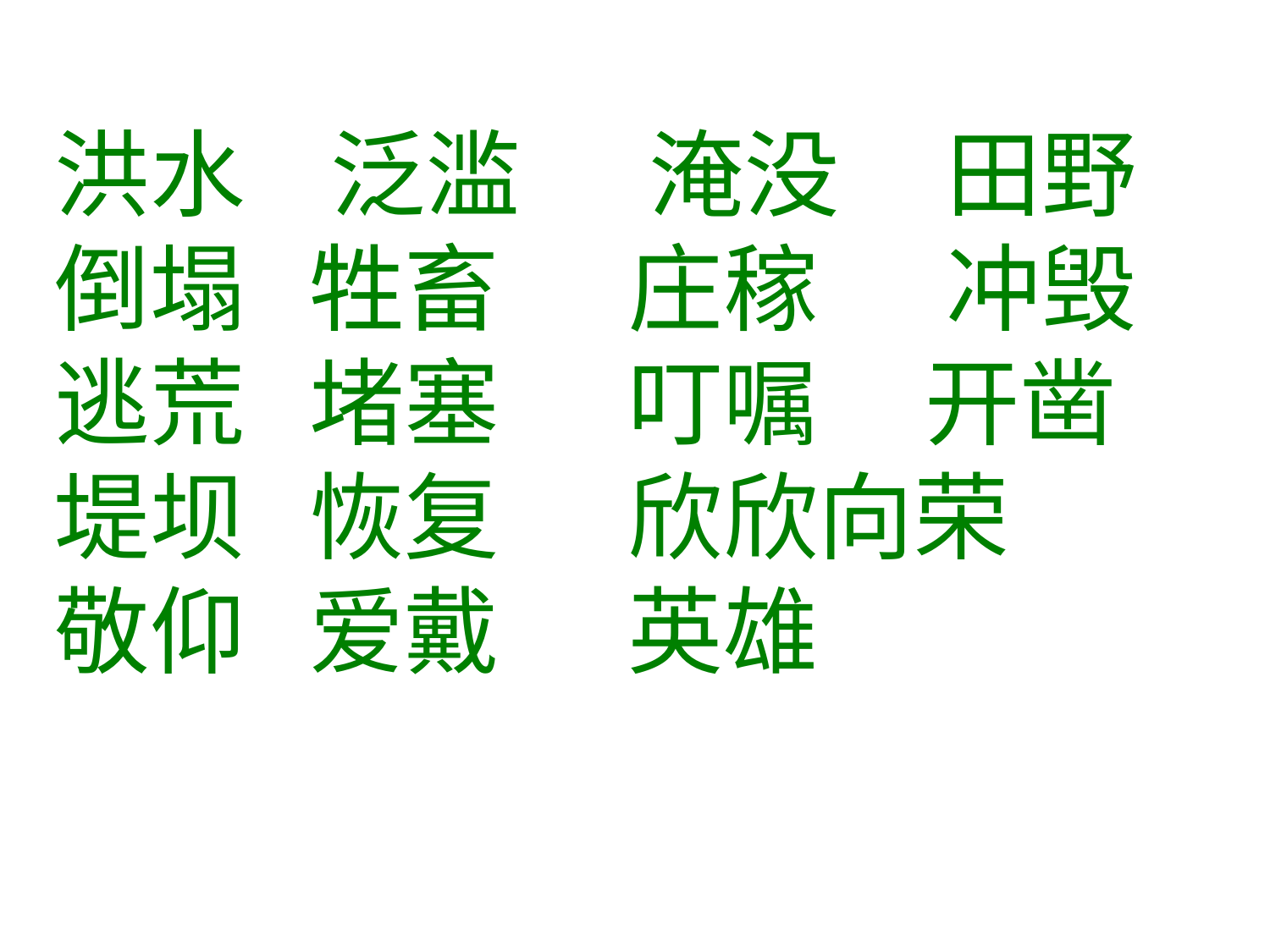

洪水    泛滥      淹没     田野
倒塌   牲畜      庄稼      冲毁
逃荒   堵塞      叮嘱     开凿
堤坝   恢复      欣欣向荣
敬仰   爱戴      英雄